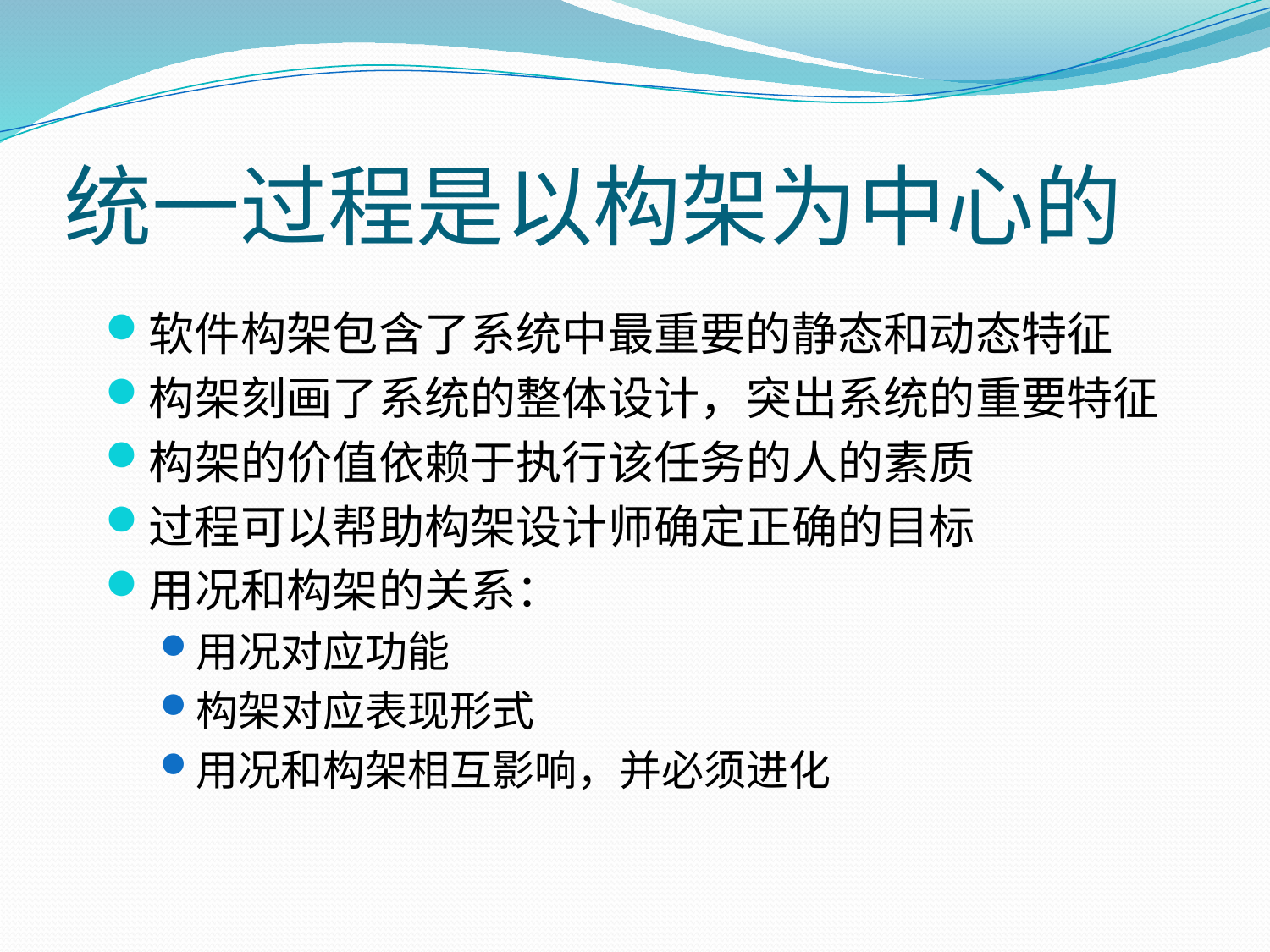

# 统一过程是以构架为中心的
软件构架包含了系统中最重要的静态和动态特征
构架刻画了系统的整体设计，突出系统的重要特征
构架的价值依赖于执行该任务的人的素质
过程可以帮助构架设计师确定正确的目标
用况和构架的关系：
用况对应功能
构架对应表现形式
用况和构架相互影响，并必须进化